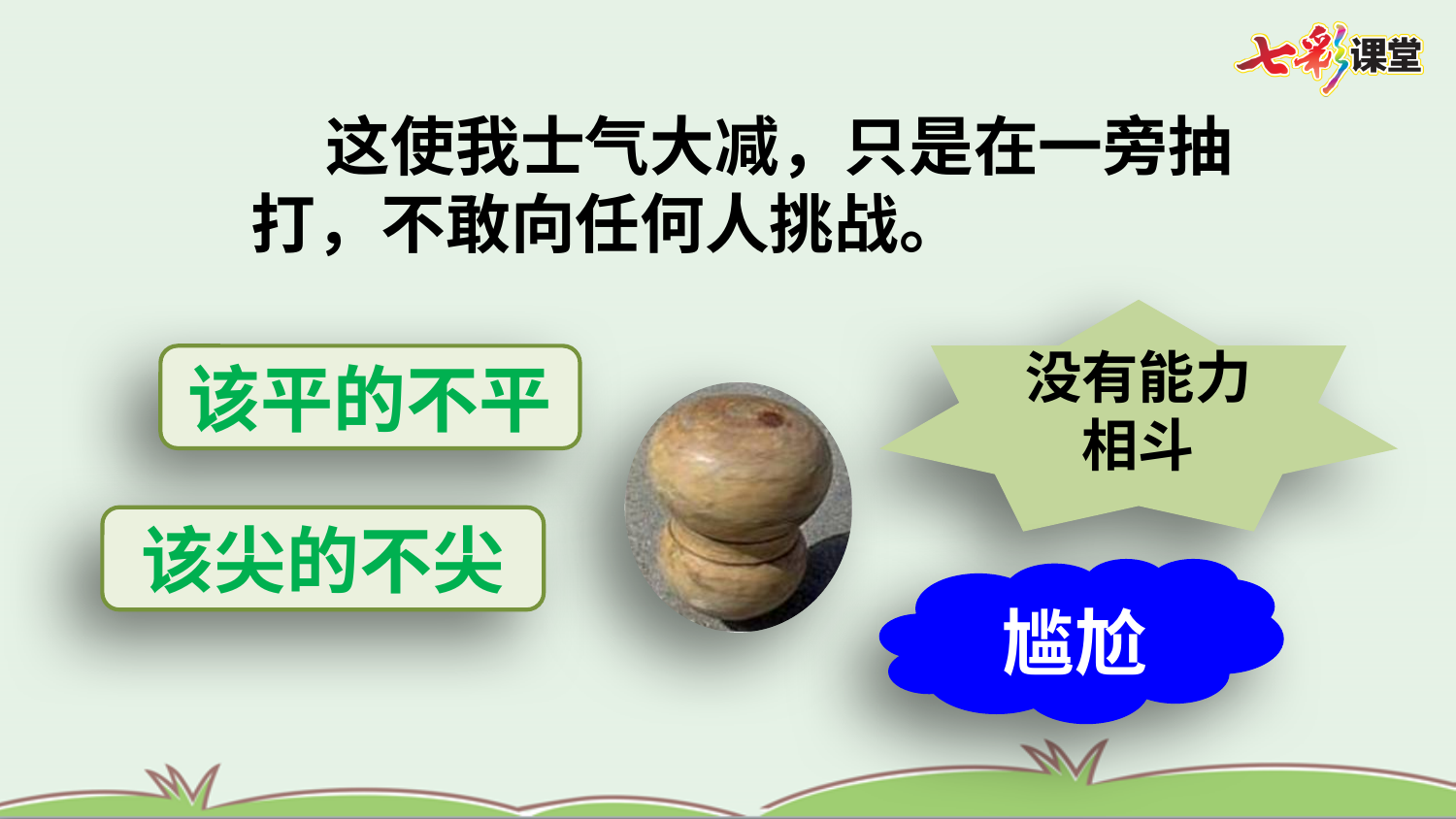

这使我士气大减，只是在一旁抽打，不敢向任何人挑战。
没有能力相斗
该平的不平

该尖的不尖

尴尬